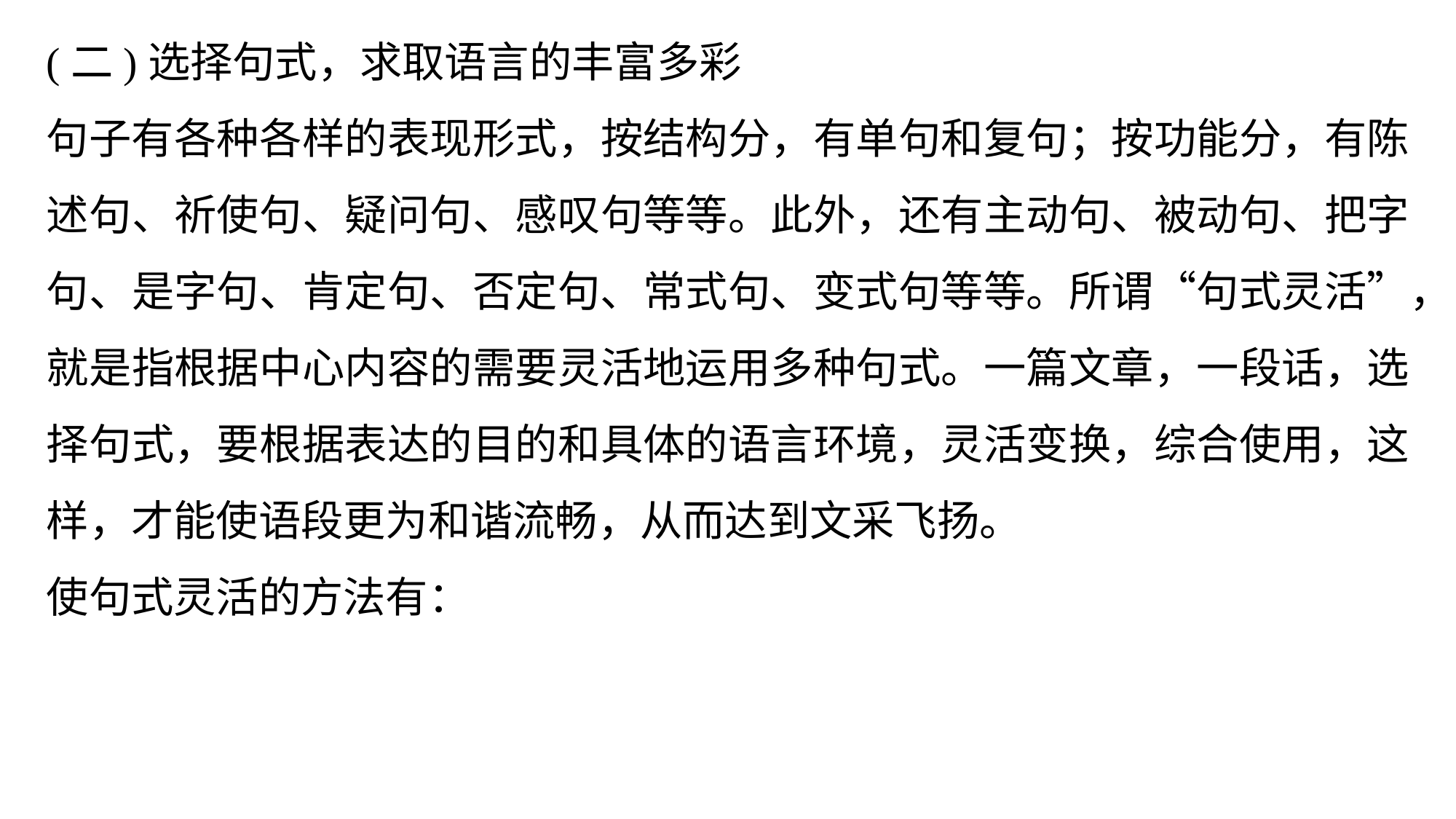

(二)选择句式，求取语言的丰富多彩
句子有各种各样的表现形式，按结构分，有单句和复句；按功能分，有陈述句、祈使句、疑问句、感叹句等等。此外，还有主动句、被动句、把字句、是字句、肯定句、否定句、常式句、变式句等等。所谓“句式灵活”，就是指根据中心内容的需要灵活地运用多种句式。一篇文章，一段话，选择句式，要根据表达的目的和具体的语言环境，灵活变换，综合使用，这样，才能使语段更为和谐流畅，从而达到文采飞扬。
使句式灵活的方法有：